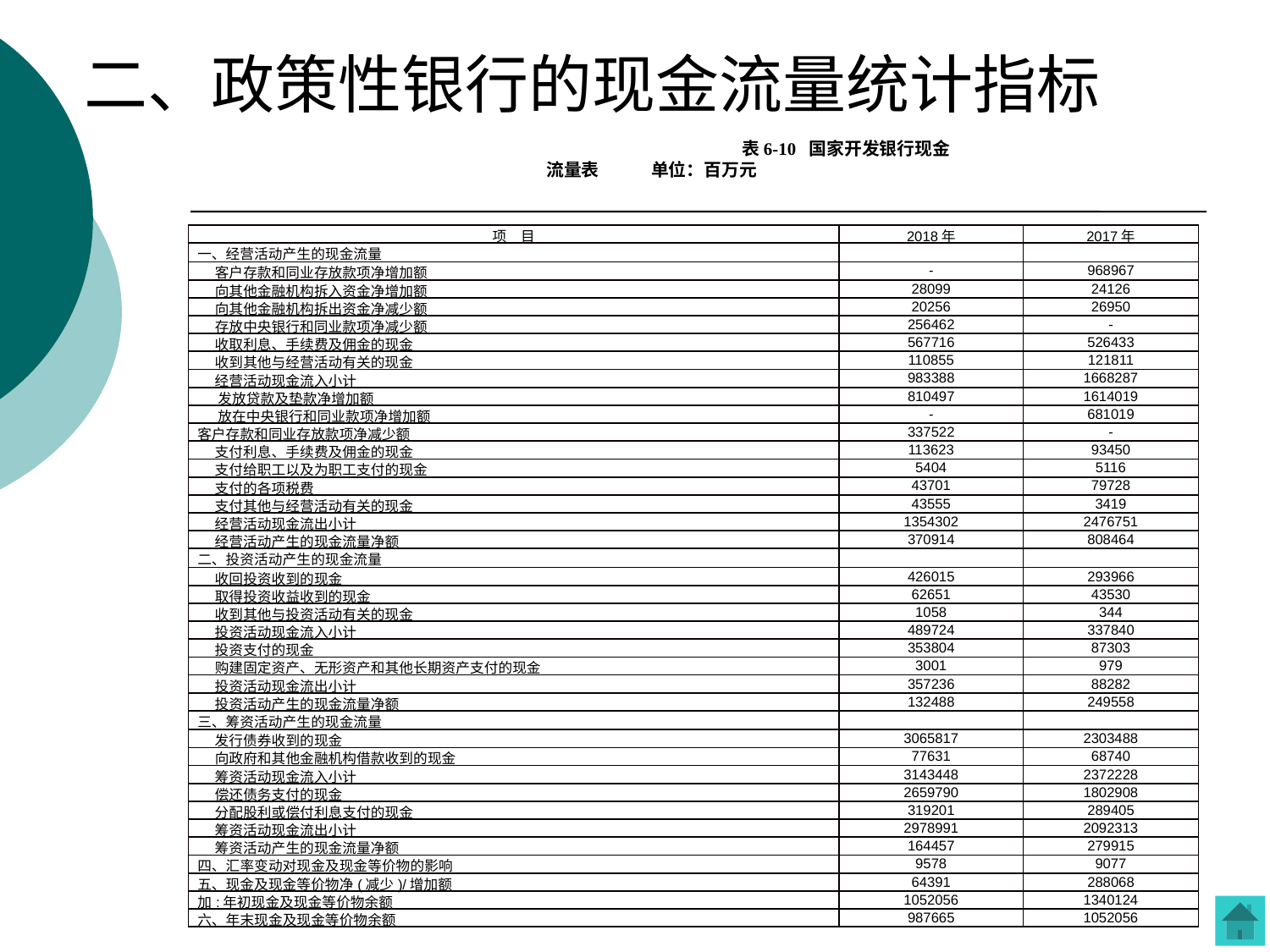

# 二、政策性银行的现金流量统计指标
表6-10  国家开发银行现金流量表             单位：百万元
| 项　目 | 2018年 | 2017年 |
| --- | --- | --- |
| 一、经营活动产生的现金流量 |  |  |
| 客户存款和同业存放款项净增加额 | - | 968967 |
| 向其他金融机构拆入资金净增加额 | 28099 | 24126 |
| 向其他金融机构拆出资金净减少额 | 20256 | 26950 |
| 存放中央银行和同业款项净减少额 | 256462 | - |
| 收取利息、手续费及佣金的现金 | 567716 | 526433 |
| 收到其他与经营活动有关的现金 | 110855 | 121811 |
| 经营活动现金流入小计 | 983388 | 1668287 |
| 发放贷款及垫款净增加额 | 810497 | 1614019 |
| 放在中央银行和同业款项净增加额 | - | 681019 |
| 客户存款和同业存放款项净减少额 | 337522 | - |
| 支付利息、手续费及佣金的现金 | 113623 | 93450 |
| 支付给职工以及为职工支付的现金 | 5404 | 5116 |
| 支付的各项税费 | 43701 | 79728 |
| 支付其他与经营活动有关的现金 | 43555 | 3419 |
| 经营活动现金流出小计 | 1354302 | 2476751 |
| 经营活动产生的现金流量净额 | 370914 | 808464 |
| 二、投资活动产生的现金流量 |  |  |
| 收回投资收到的现金 | 426015 | 293966 |
| 取得投资收益收到的现金 | 62651 | 43530 |
| 收到其他与投资活动有关的现金 | 1058 | 344 |
| 投资活动现金流入小计 | 489724 | 337840 |
| 投资支付的现金 | 353804 | 87303 |
| 购建固定资产、无形资产和其他长期资产支付的现金 | 3001 | 979 |
| 投资活动现金流出小计 | 357236 | 88282 |
| 投资活动产生的现金流量净额 | 132488 | 249558 |
| 三、筹资活动产生的现金流量 |  |  |
| 发行债券收到的现金 | 3065817 | 2303488 |
| 向政府和其他金融机构借款收到的现金 | 77631 | 68740 |
| 筹资活动现金流入小计 | 3143448 | 2372228 |
| 偿还债务支付的现金 | 2659790 | 1802908 |
| 分配股利或偿付利息支付的现金 | 319201 | 289405 |
| 筹资活动现金流出小计 | 2978991 | 2092313 |
| 筹资活动产生的现金流量净额 | 164457 | 279915 |
| 四、汇率变动对现金及现金等价物的影响 | 9578 | 9077 |
| 五、现金及现金等价物净(减少)/增加额 | 64391 | 288068 |
| 加:年初现金及现金等价物余额 | 1052056 | 1340124 |
| 六、年末现金及现金等价物余额 | 987665 | 1052056 |